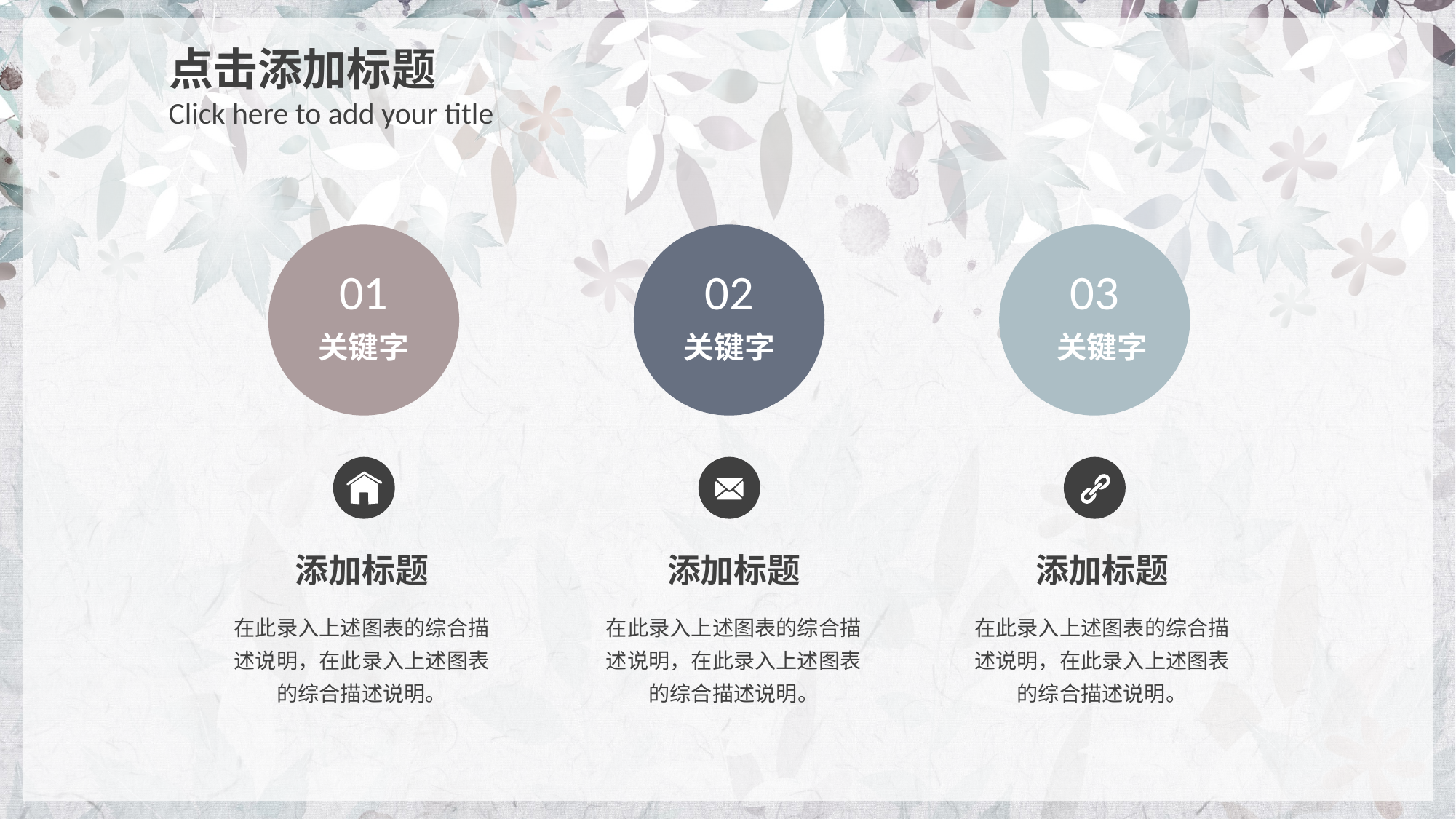

点击添加标题
Click here to add your title

01
02
03
关键字
关键字
关键字

添加标题
添加标题
添加标题
在此录入上述图表的综合描述说明，在此录入上述图表的综合描述说明。
在此录入上述图表的综合描述说明，在此录入上述图表的综合描述说明。
在此录入上述图表的综合描述说明，在此录入上述图表的综合描述说明。